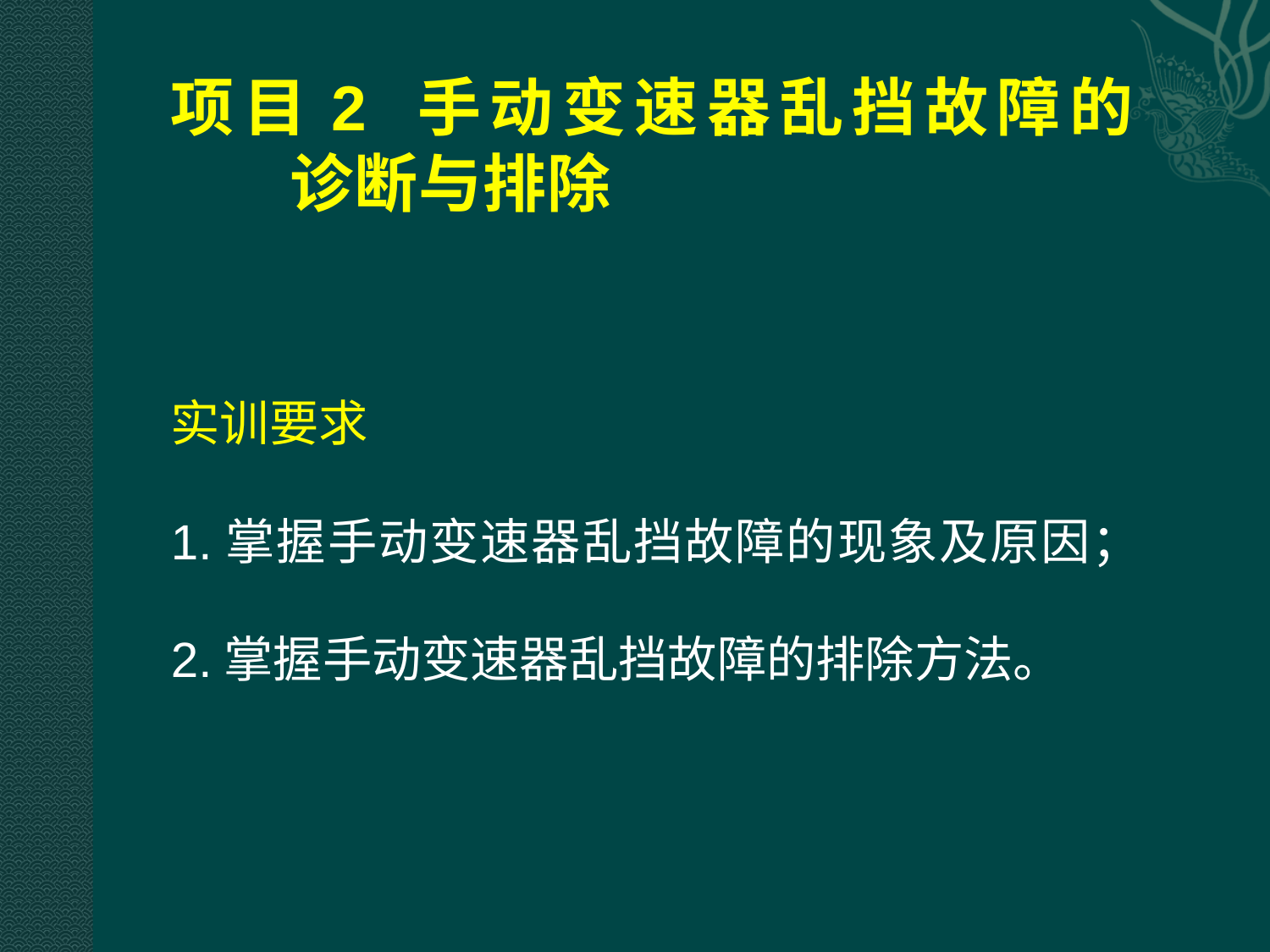

# 项目2 手动变速器乱挡故障的 诊断与排除
实训要求
1.掌握手动变速器乱挡故障的现象及原因；
2.掌握手动变速器乱挡故障的排除方法。